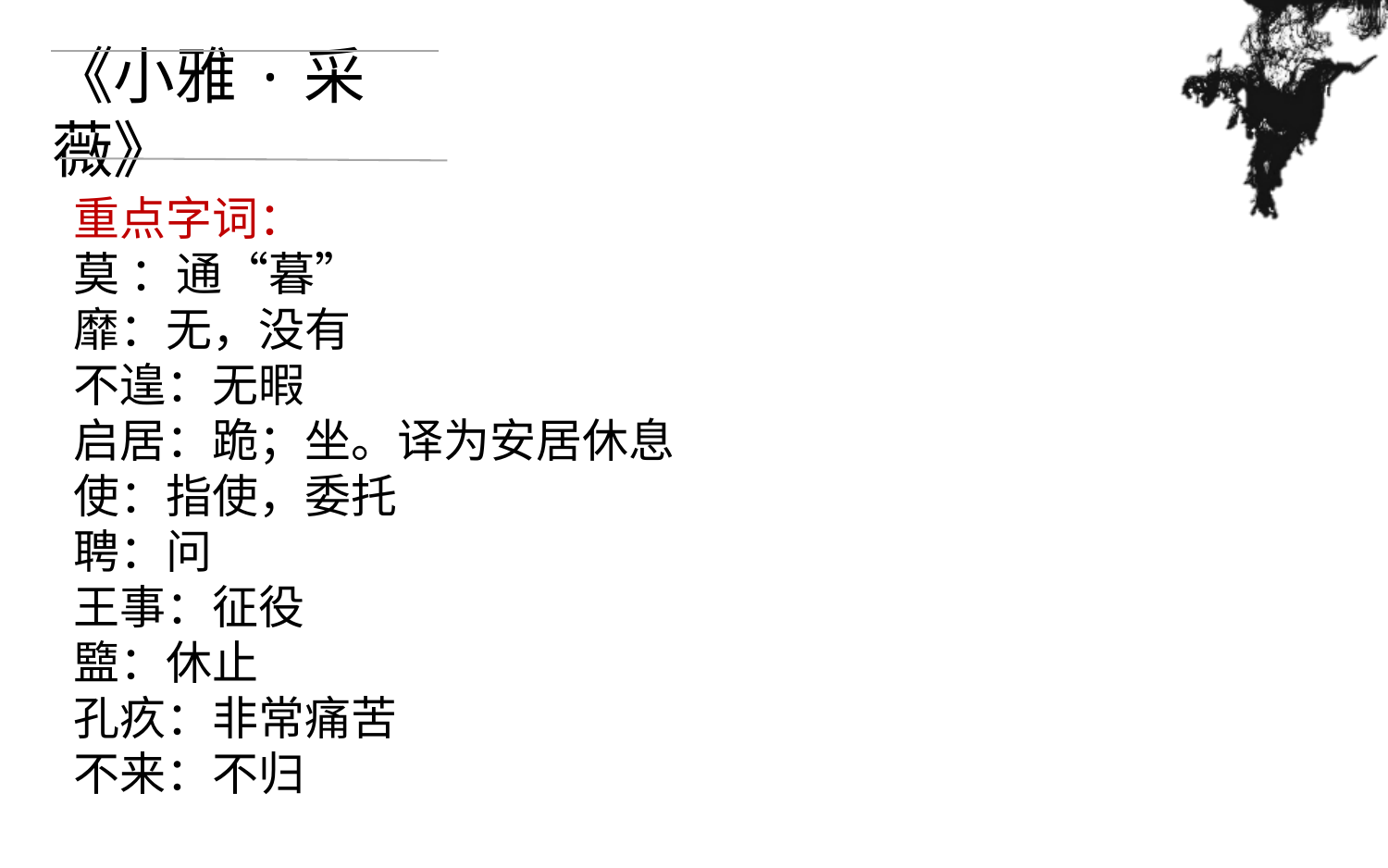

《小雅·采薇》
重点字词：
莫 ：通“暮”
靡：无，没有
不遑：无暇
启居：跪；坐。译为安居休息
使：指使，委托
聘：问
王事：征役
盬：休止
孔疚：非常痛苦
不来：不归